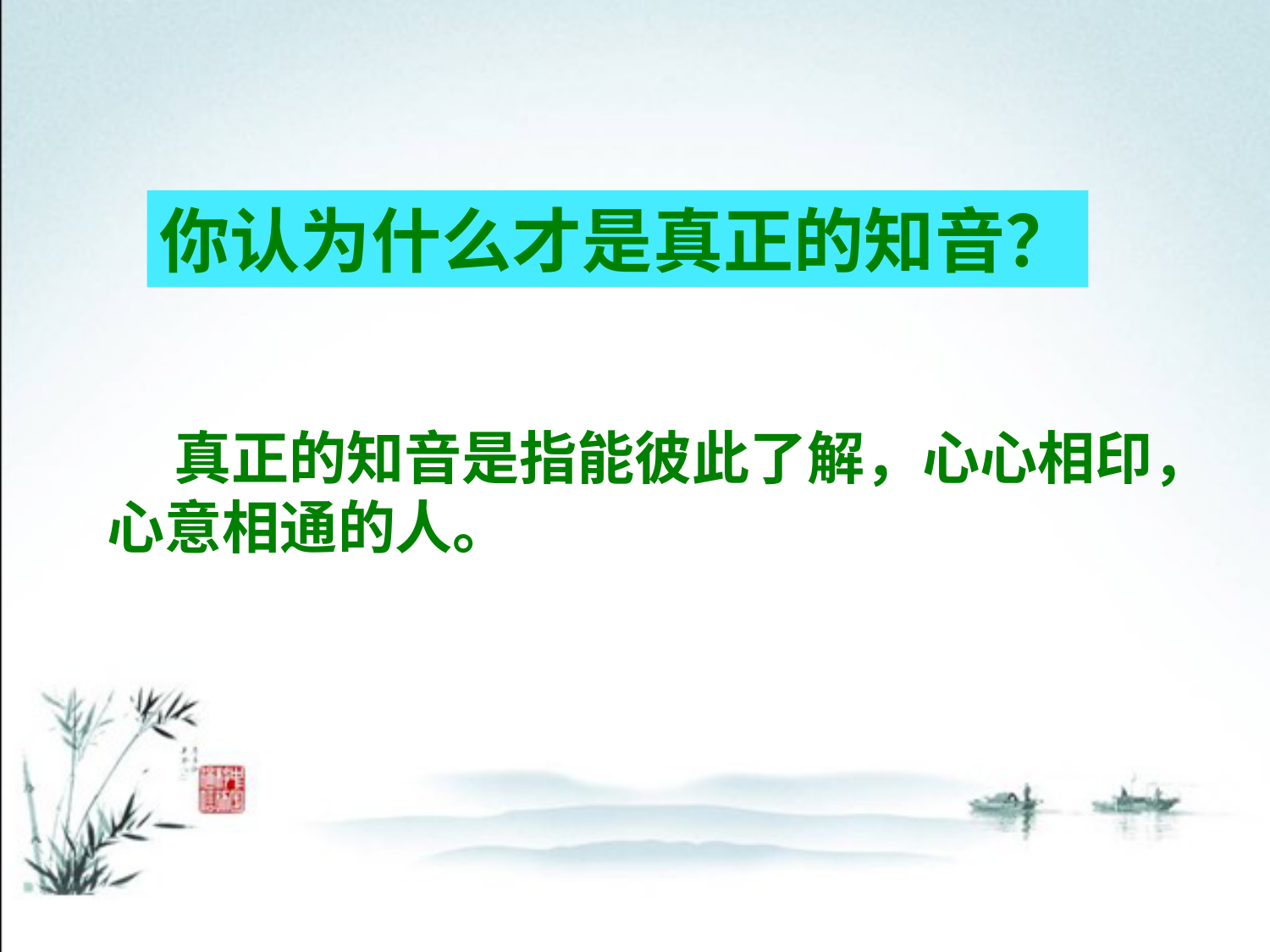

你认为什么才是真正的知音？
    真正的知音是指能彼此了解，心心相印，心意相通的人。